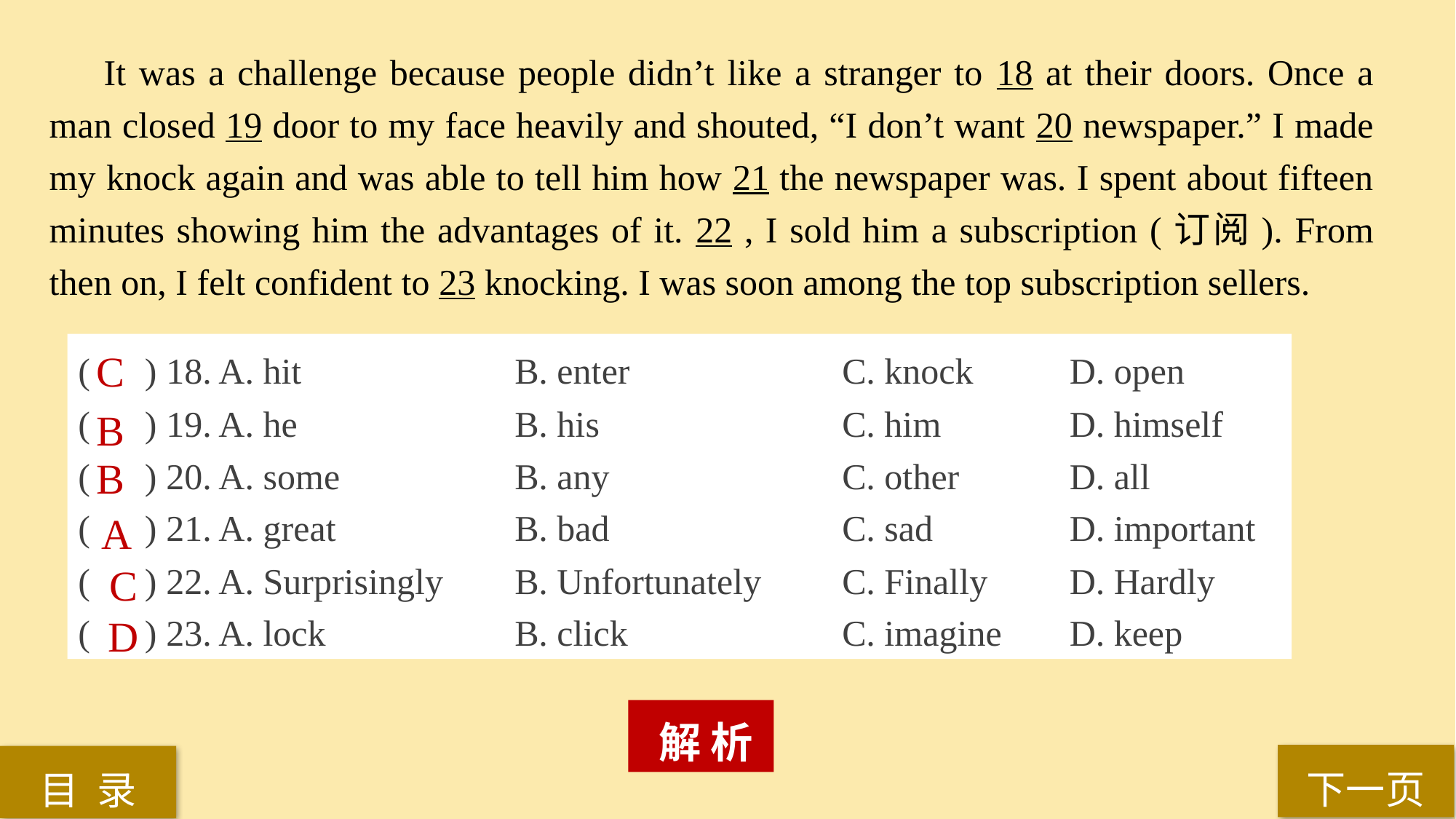

It was a challenge because people didn’t like a stranger to 18 at their doors. Once a man closed 19 door to my face heavily and shouted, “I don’t want 20 newspaper.” I made my knock again and was able to tell him how 21 the newspaper was. I spent about fifteen minutes showing him the advantages of it. 22 , I sold him a subscription (订阅). From then on, I felt confident to 23 knocking. I was soon among the top subscription sellers.
(      ) 18. A. hit 		B. enter 		C. knock 	 D. open
(      ) 19. A. he 		B. his 			C. him		 D. himself
(      ) 20. A. some 		B. any 			C. other 	 D. all
(      ) 21. A. great 		B. bad 			C. sad 		 D. important
(      ) 22. A. Surprisingly 	B. Unfortunately 	C. Finally 	 D. Hardly
(      ) 23. A. lock		B. click 		C. imagine 	 D. keep
C
B
B
A
C
D
 解 析